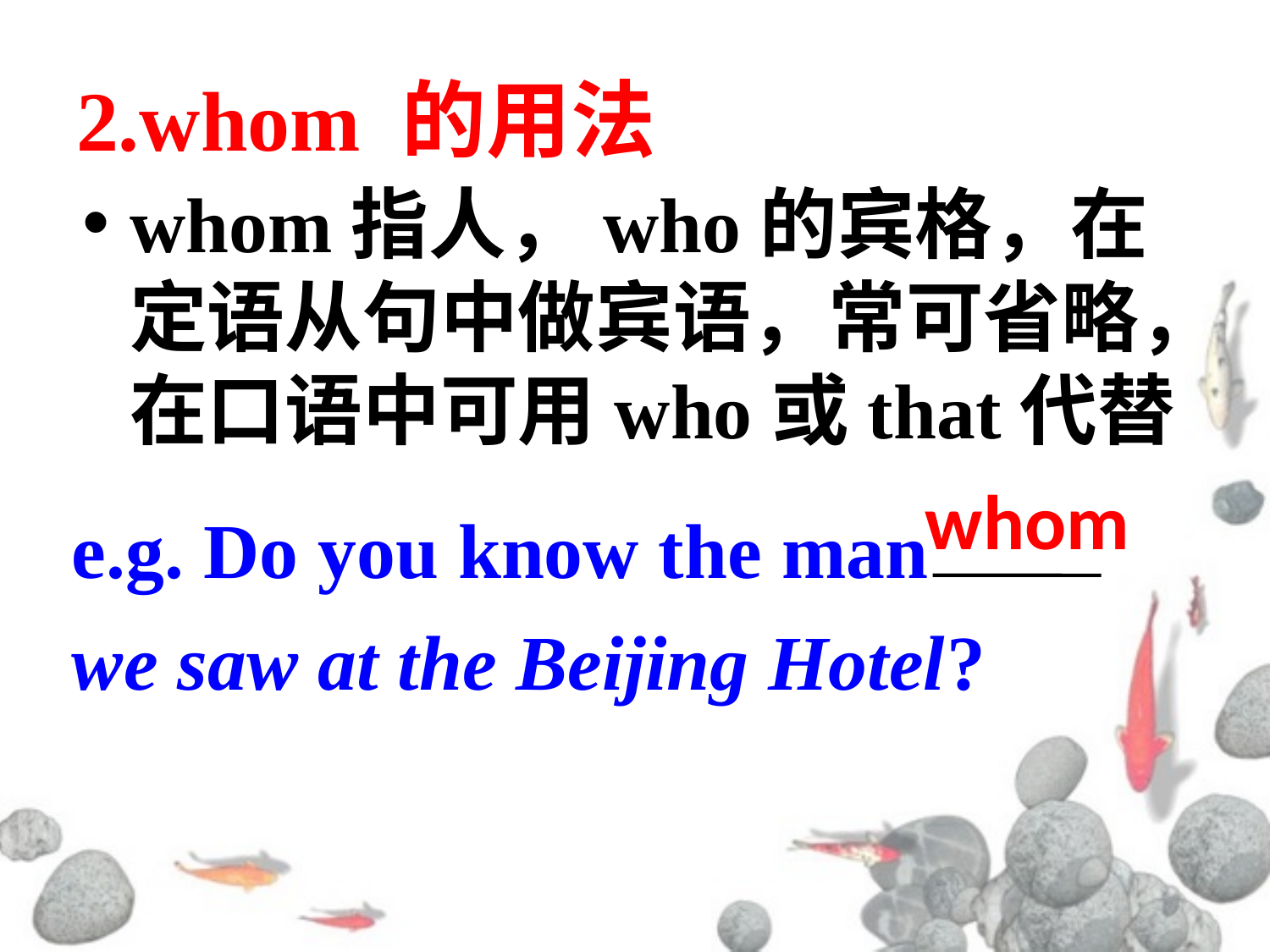

# 2.whom 的用法
whom指人，who的宾格，在定语从句中做宾语，常可省略，在口语中可用who或that代替
whom
e.g. Do you know the man        we saw at the Beijing Hotel?